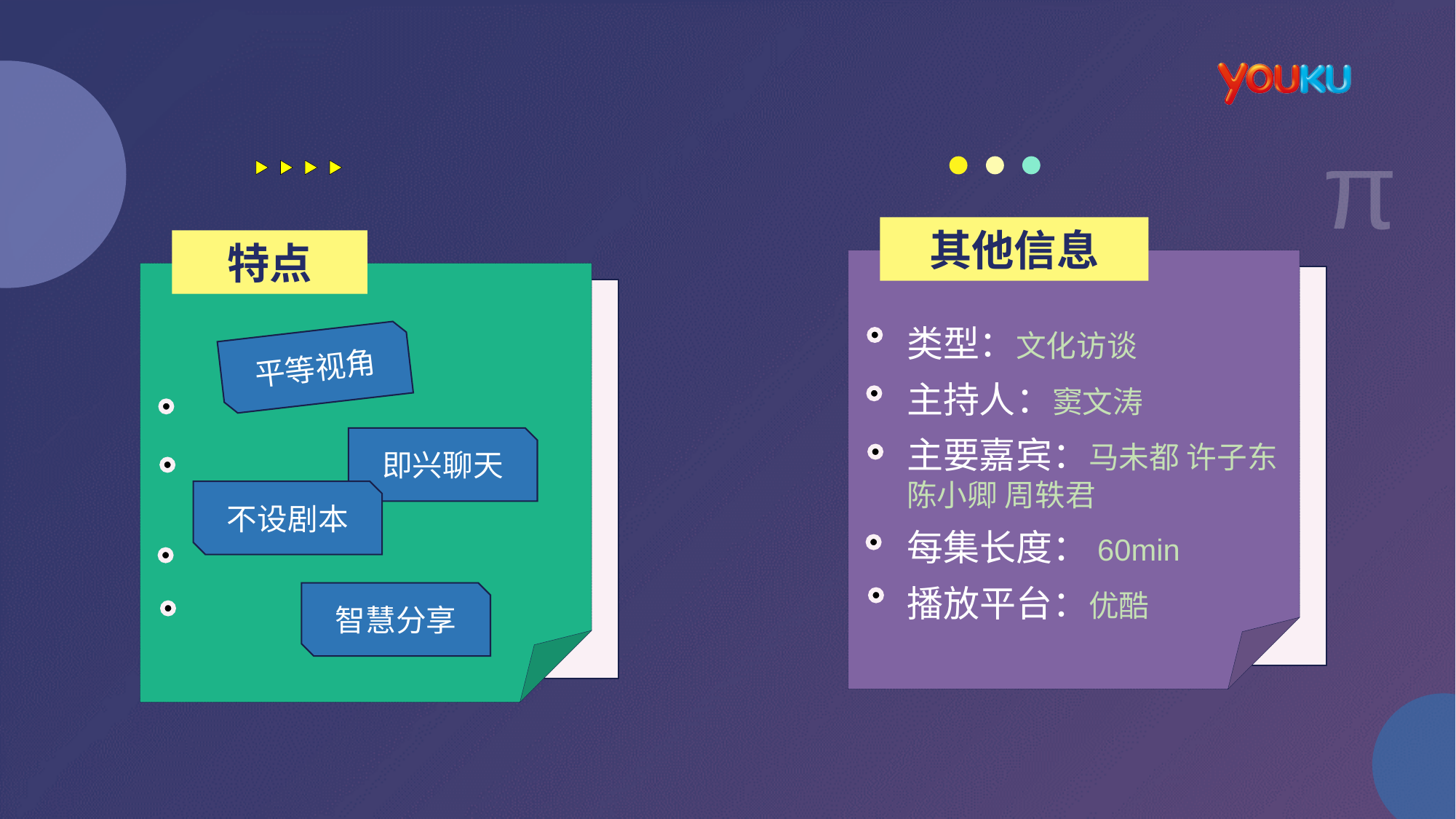

π

其他信息

类型：文化访谈
主持人：窦文涛
主要嘉宾：马未都 许子东
陈小卿 周轶君
每集长度：60min
播放平台：优酷

特点

平等视角
即兴聊天
不设剧本
智慧分享